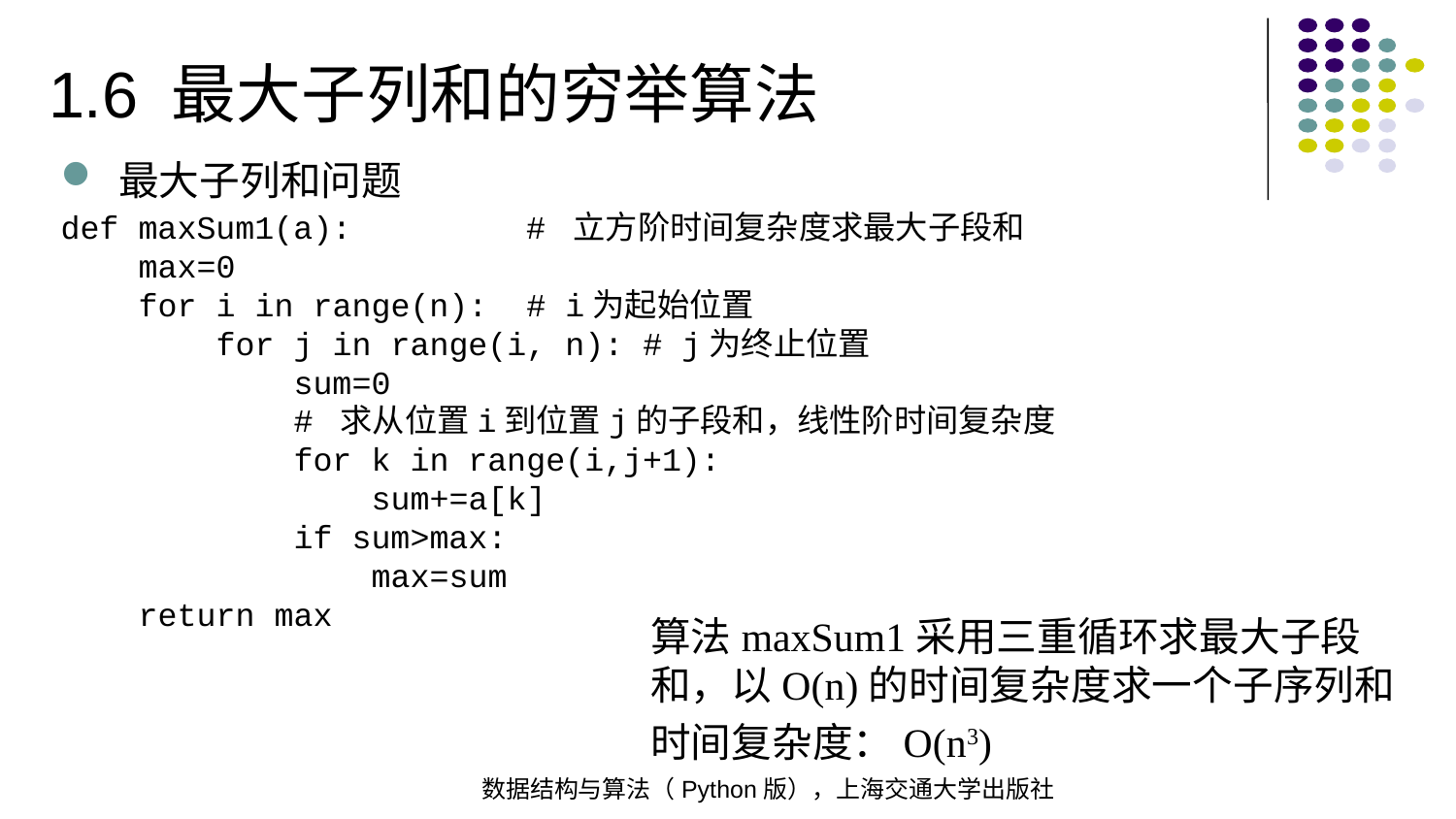

1.6 最大子列和的穷举算法
最大子列和问题
def maxSum1(a):         # 立方阶时间复杂度求最大子段和
    max=0
    for i in range(n):  # i为起始位置
        for j in range(i, n): # j为终止位置
            sum=0
            # 求从位置i到位置j的子段和，线性阶时间复杂度
            for k in range(i,j+1):
                sum+=a[k]
            if sum>max:
                max=sum
    return max
算法maxSum1采用三重循环求最大子段和，以O(n)的时间复杂度求一个子序列和
时间复杂度：O(n3)